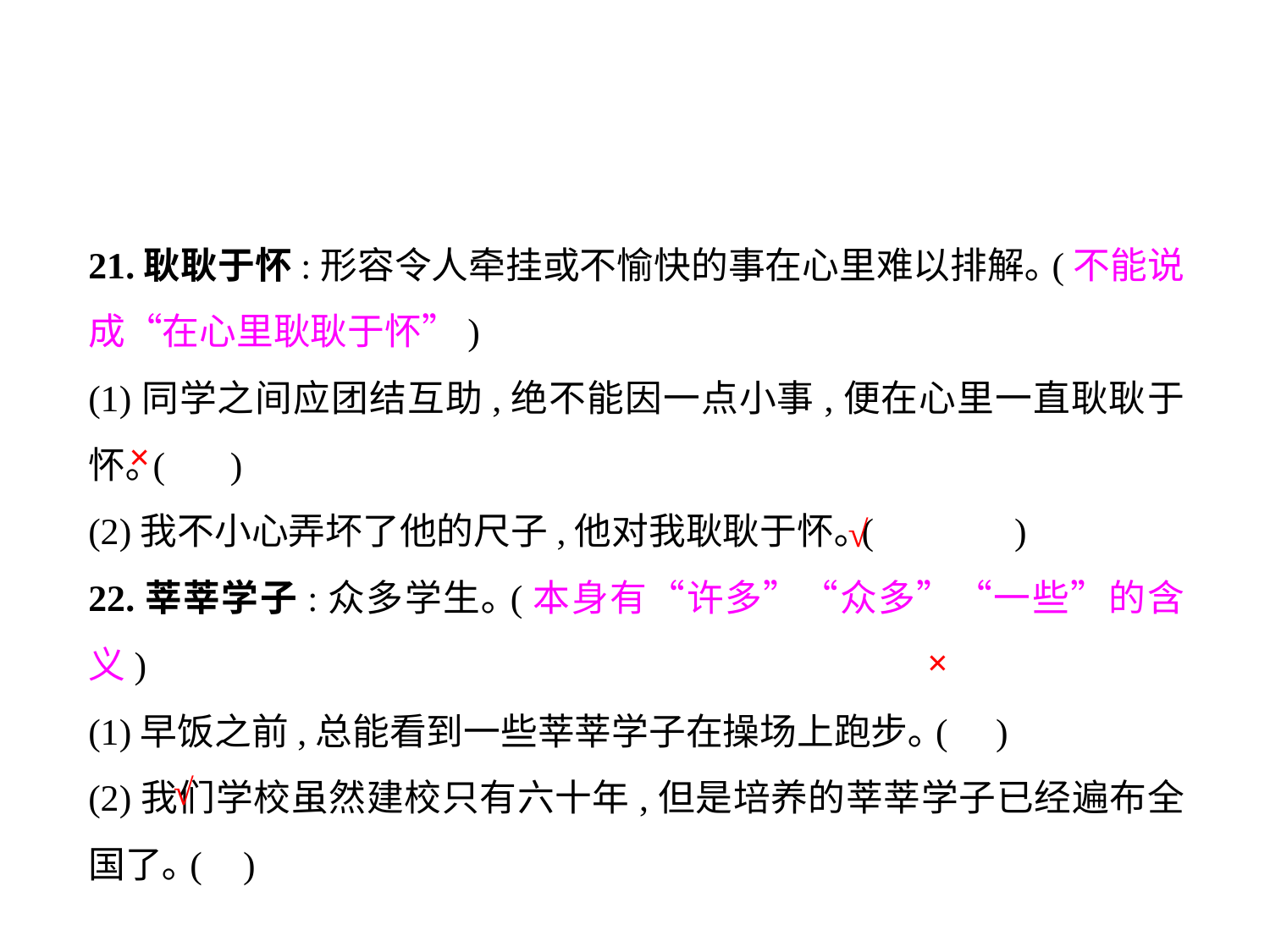

21.耿耿于怀:形容令人牵挂或不愉快的事在心里难以排解｡(不能说成“在心里耿耿于怀”)
(1)同学之间应团结互助,绝不能因一点小事,便在心里一直耿耿于怀｡(       )
(2)我不小心弄坏了他的尺子,他对我耿耿于怀｡(	    )
22.莘莘学子:众多学生｡(本身有“许多”“众多”“一些”的含义)
(1)早饭之前,总能看到一些莘莘学子在操场上跑步｡(	  )
(2)我们学校虽然建校只有六十年,但是培养的莘莘学子已经遍布全国了｡(	   )
×
√
×
√